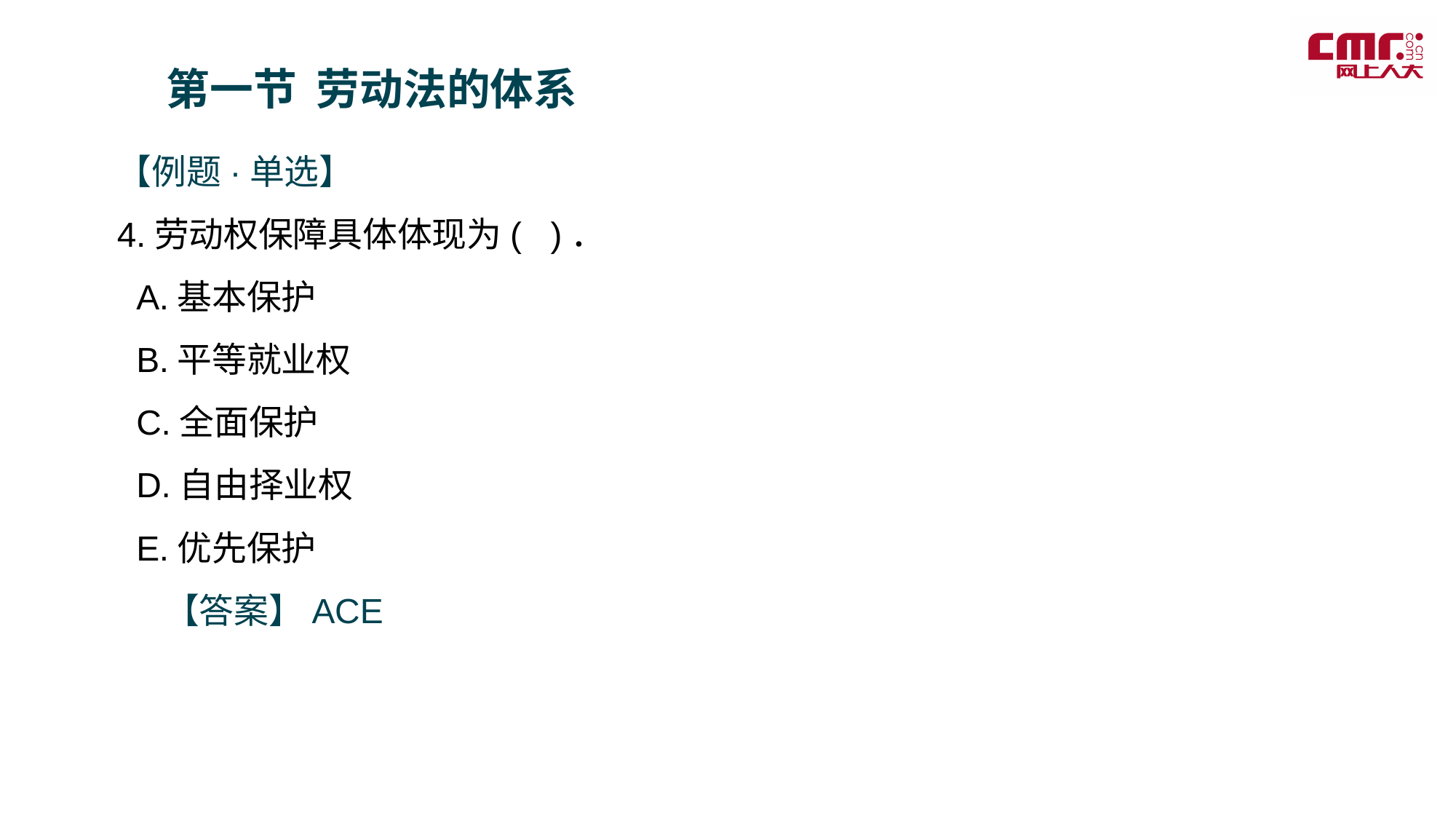

第一节  劳动法的体系
【例题·单选】
4.劳动权保障具体体现为(   )．
  A.基本保护
  B.平等就业权
  C.全面保护
  D.自由择业权
  E.优先保护
     【答案】ACE